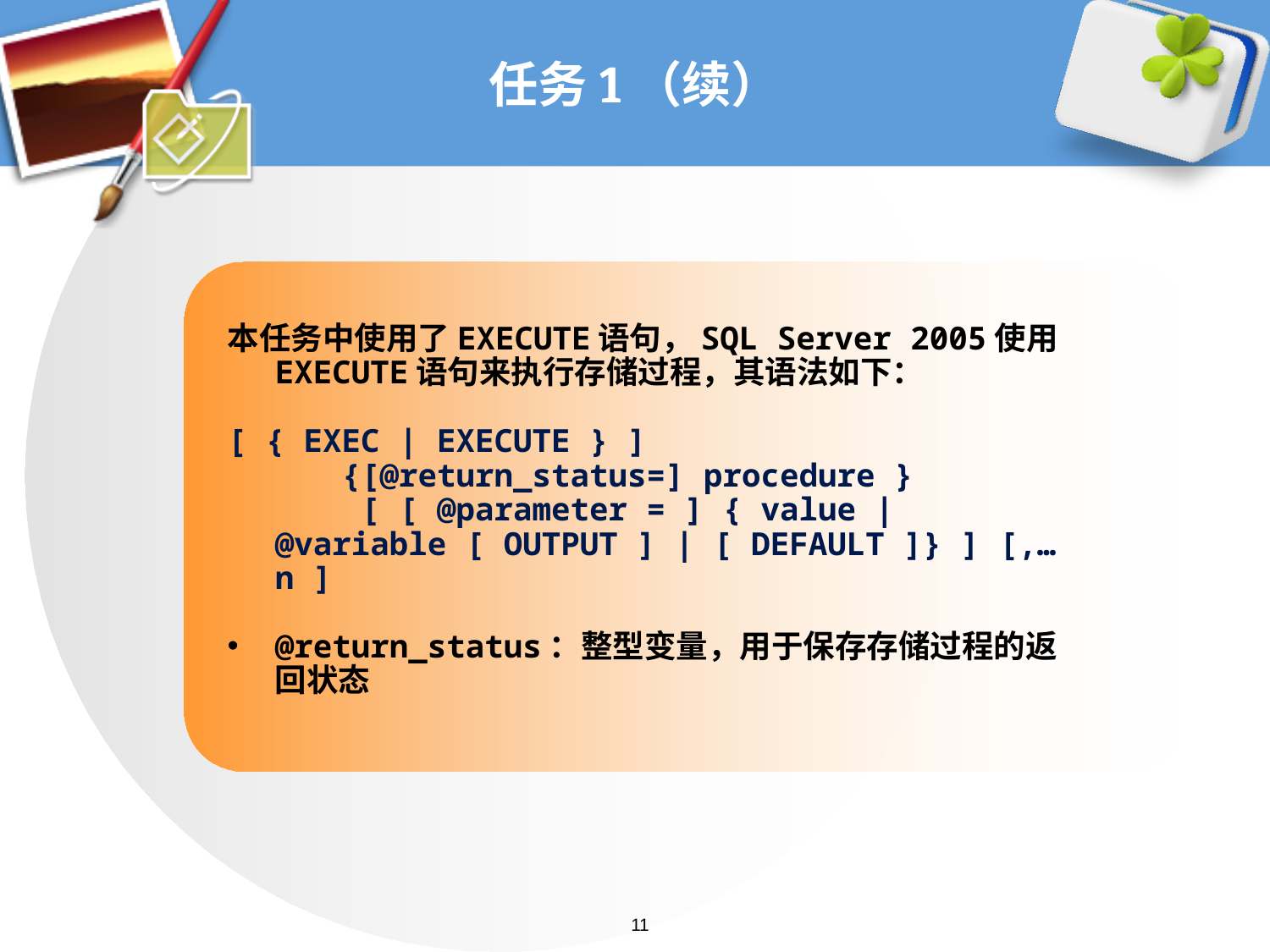

# 任务1（续）

本任务中使用了EXECUTE语句，SQL Server 2005使用EXECUTE语句来执行存储过程，其语法如下：

[ { EXEC | EXECUTE } ]
      {[@return_status=] procedure }
       [ [ @parameter = ] { value | @variable [ OUTPUT ] | [ DEFAULT ]} ] [,…n ]

@return_status：整型变量，用于保存存储过程的返回状态
11